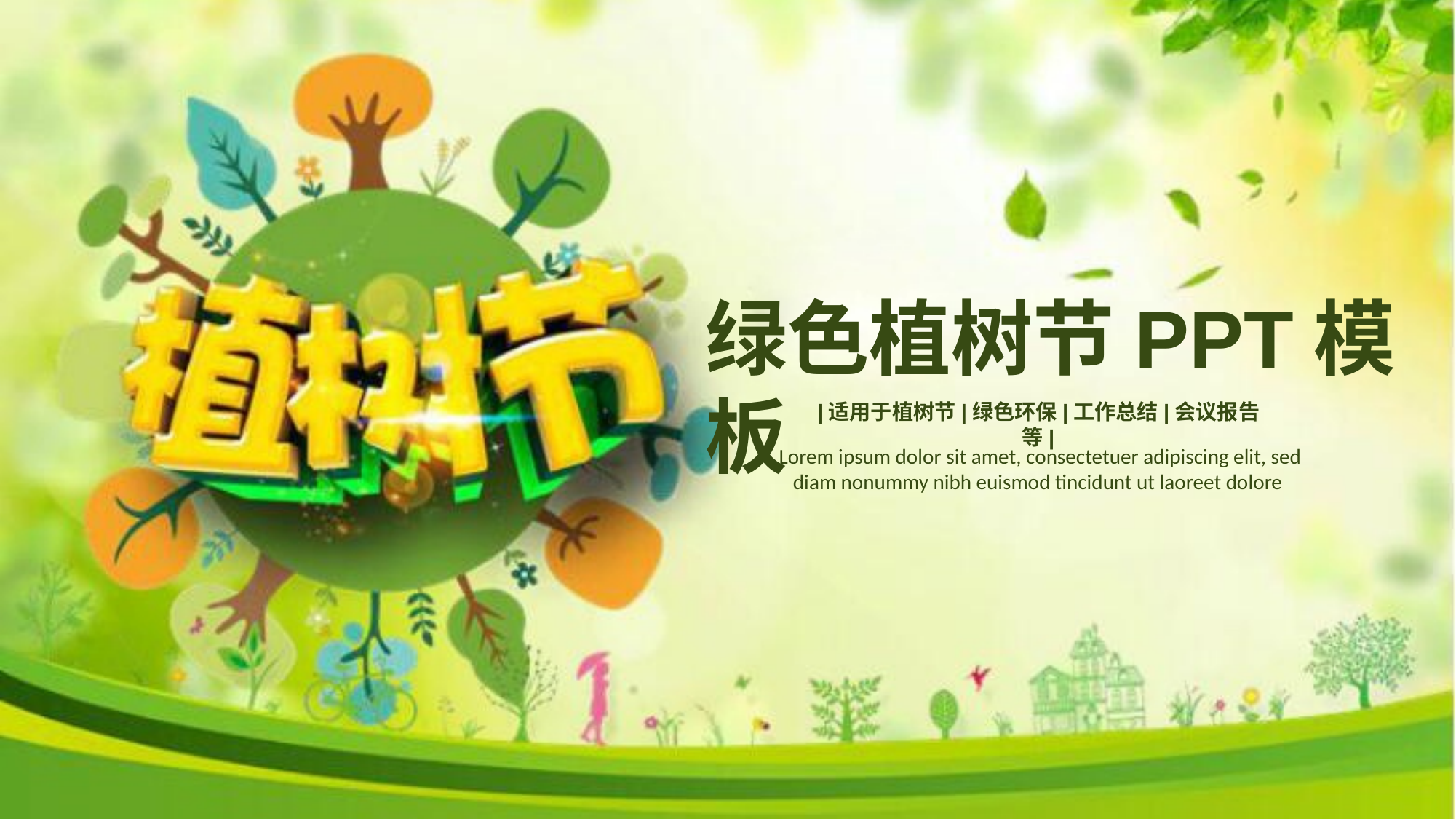

绿色植树节PPT模板
|适用于植树节|绿色环保|工作总结|会议报告等|
Lorem ipsum dolor sit amet, consectetuer adipiscing elit, sed diam nonummy nibh euismod tincidunt ut laoreet dolore